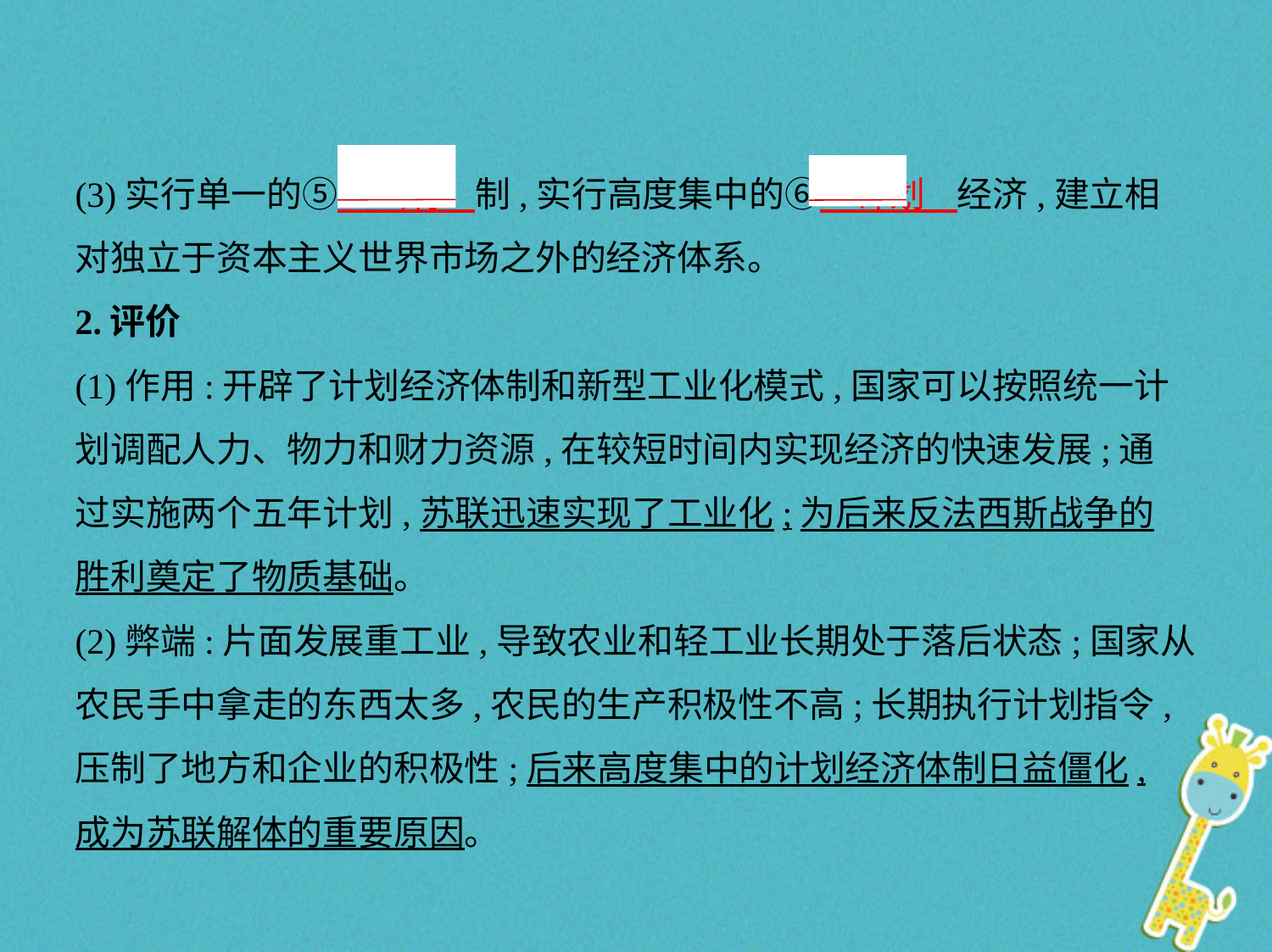

(3)实行单一的⑤　公有    制,实行高度集中的⑥　计划    经济,建立相
对独立于资本主义世界市场之外的经济体系。
2.评价
(1)作用:开辟了计划经济体制和新型工业化模式,国家可以按照统一计
划调配人力、物力和财力资源,在较短时间内实现经济的快速发展;通
过实施两个五年计划,苏联迅速实现了工业化;为后来反法西斯战争的
胜利奠定了物质基础。
(2)弊端:片面发展重工业,导致农业和轻工业长期处于落后状态;国家从
农民手中拿走的东西太多,农民的生产积极性不高;长期执行计划指令,
压制了地方和企业的积极性;后来高度集中的计划经济体制日益僵化,
成为苏联解体的重要原因。